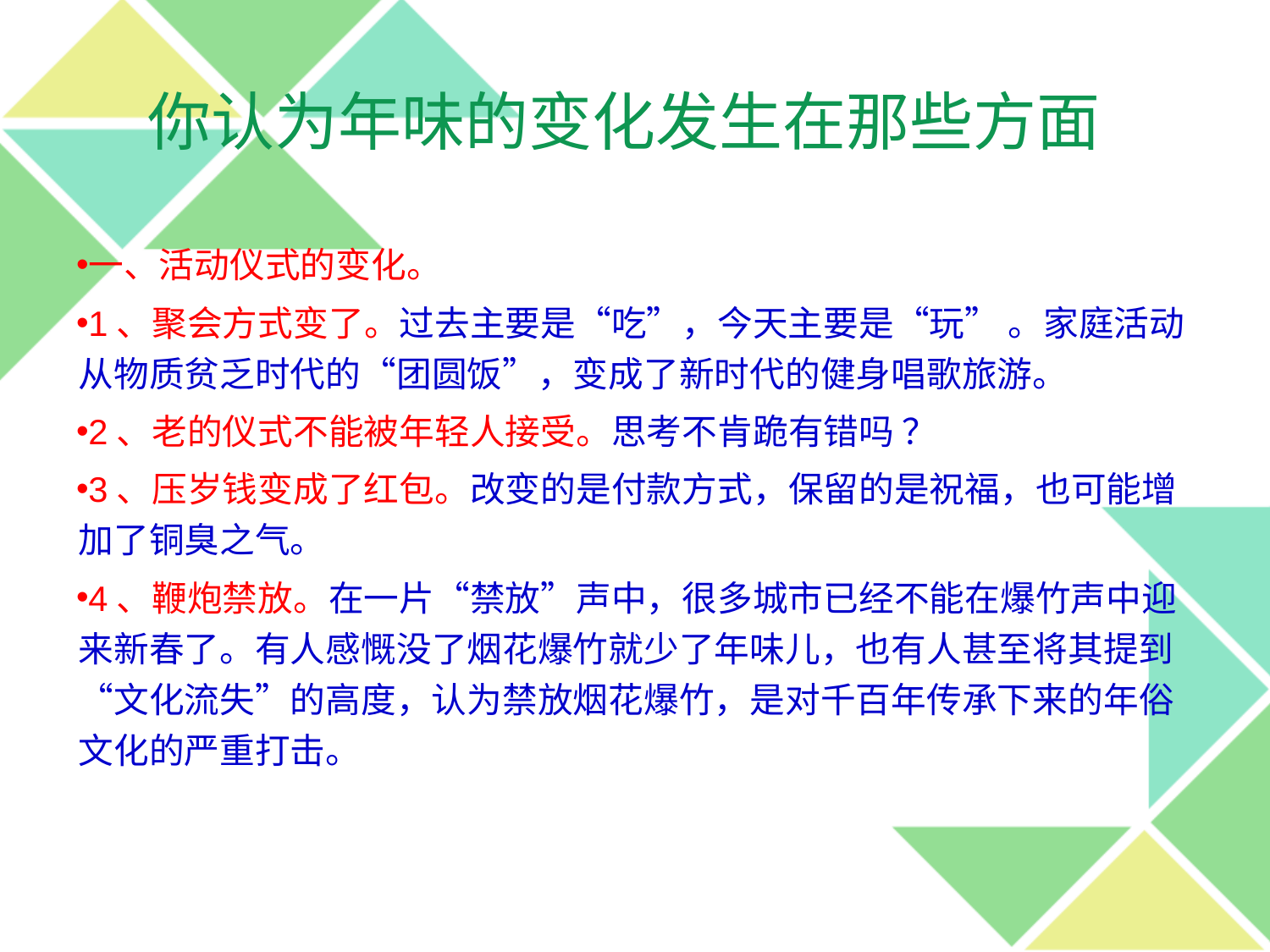

你认为年味的变化发生在那些方面
一、活动仪式的变化。
1、聚会方式变了。过去主要是“吃”，今天主要是“玩” 。家庭活动从物质贫乏时代的“团圆饭”，变成了新时代的健身唱歌旅游。
2、老的仪式不能被年轻人接受。思考不肯跪有错吗 ？
3、压岁钱变成了红包。改变的是付款方式，保留的是祝福，也可能增加了铜臭之气。
4、鞭炮禁放。在一片“禁放”声中，很多城市已经不能在爆竹声中迎来新春了。有人感慨没了烟花爆竹就少了年味儿，也有人甚至将其提到“文化流失”的高度，认为禁放烟花爆竹，是对千百年传承下来的年俗文化的严重打击。